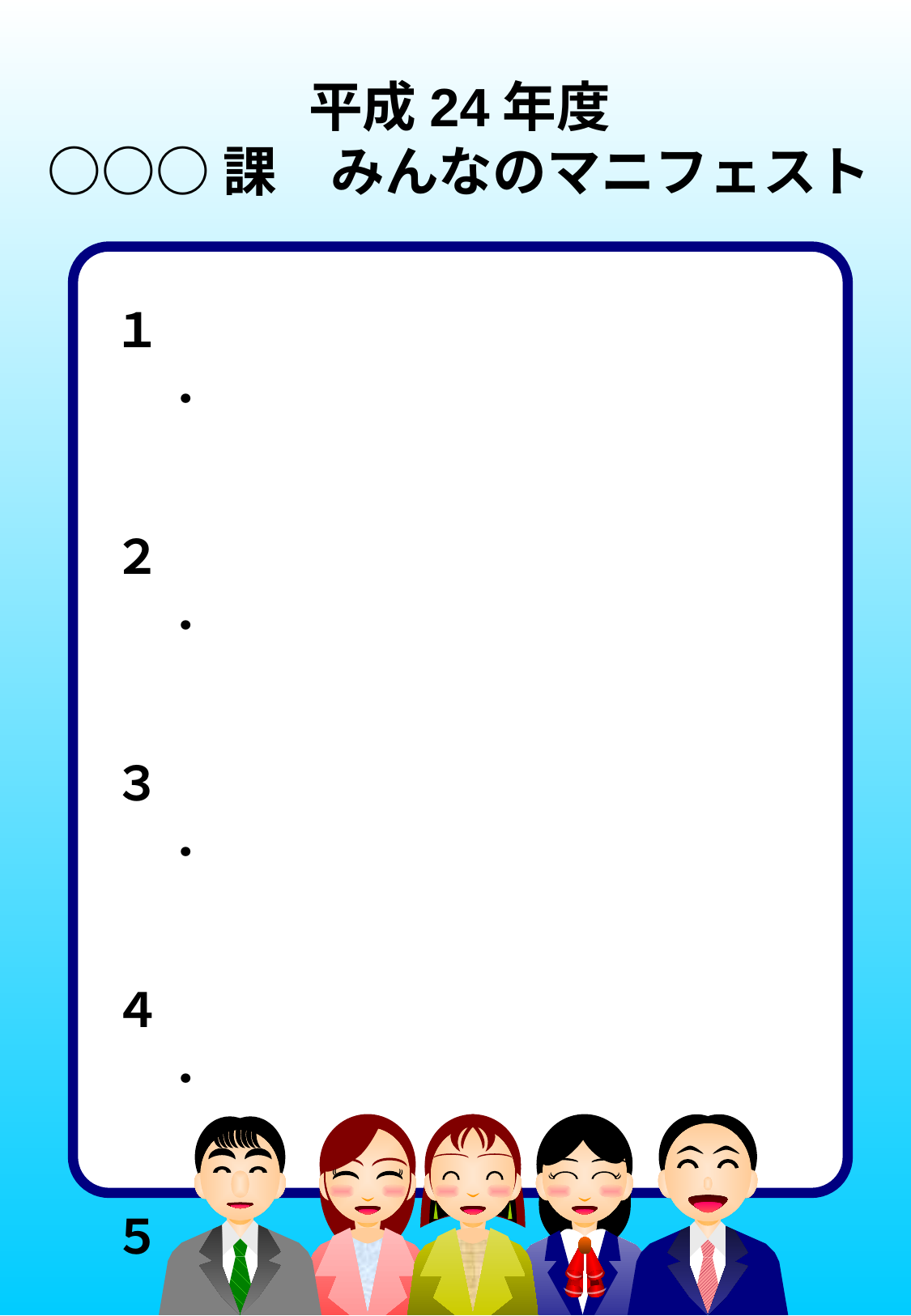

平成24年度
○○○課　みんなのマニフェスト

１．

２．

３．

４．

５．